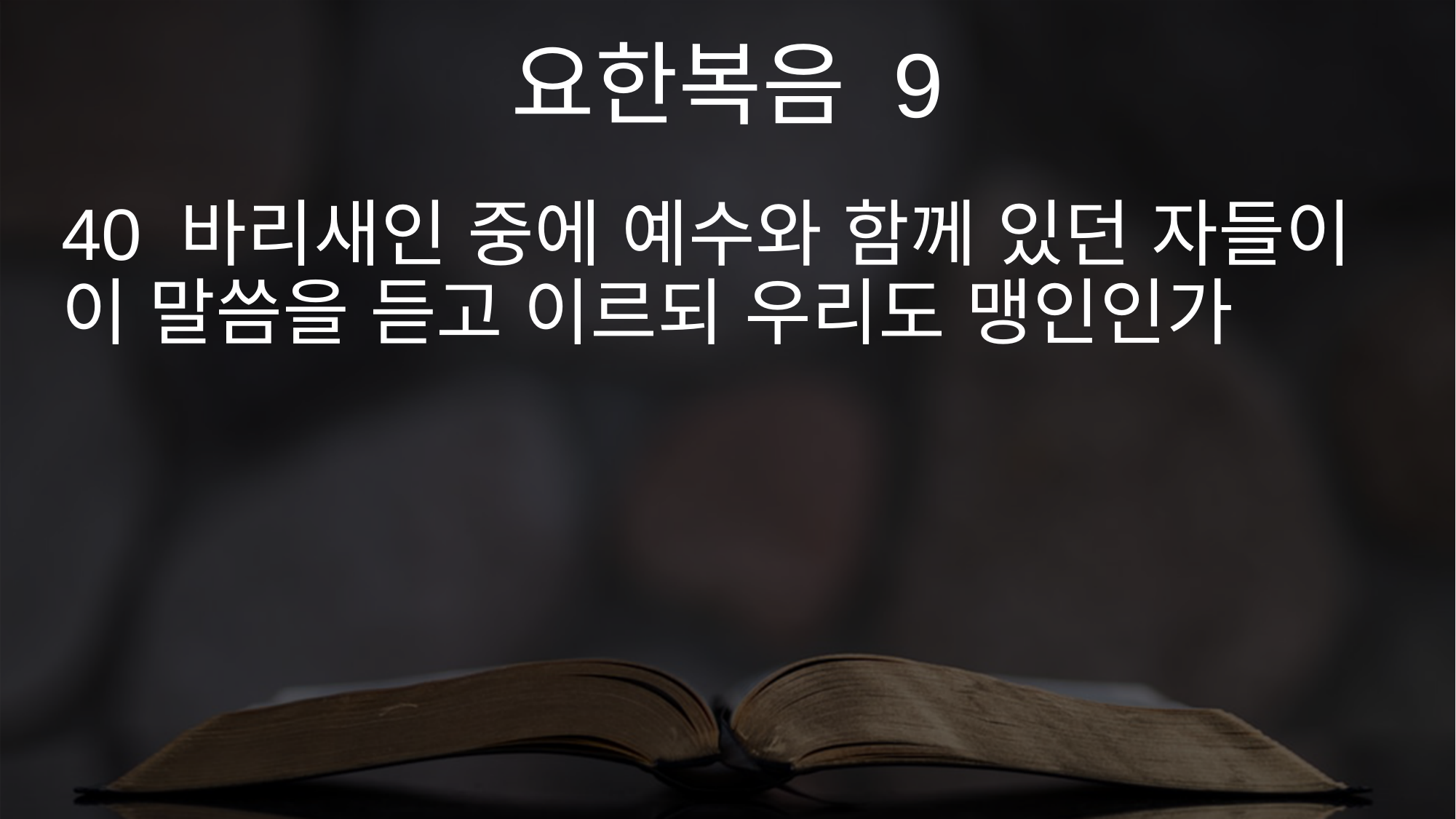

요한복음 9
40 바리새인 중에 예수와 함께 있던 자들이 이 말씀을 듣고 이르되 우리도 맹인인가